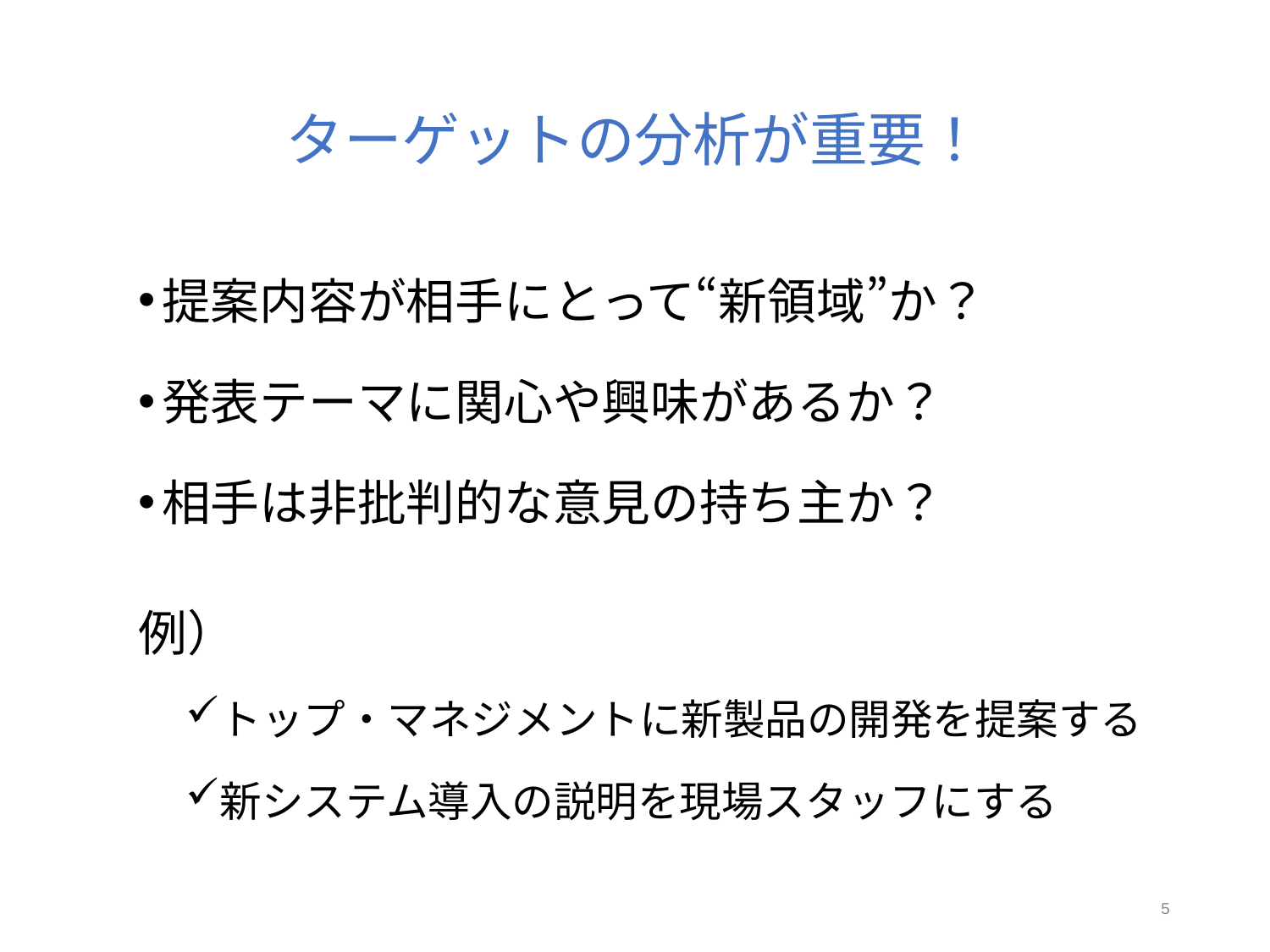

# ターゲットの分析が重要！
提案内容が相手にとって“新領域”か？
発表テーマに関心や興味があるか？
相手は非批判的な意見の持ち主か？

例）
トップ・マネジメントに新製品の開発を提案する
新システム導入の説明を現場スタッフにする

5